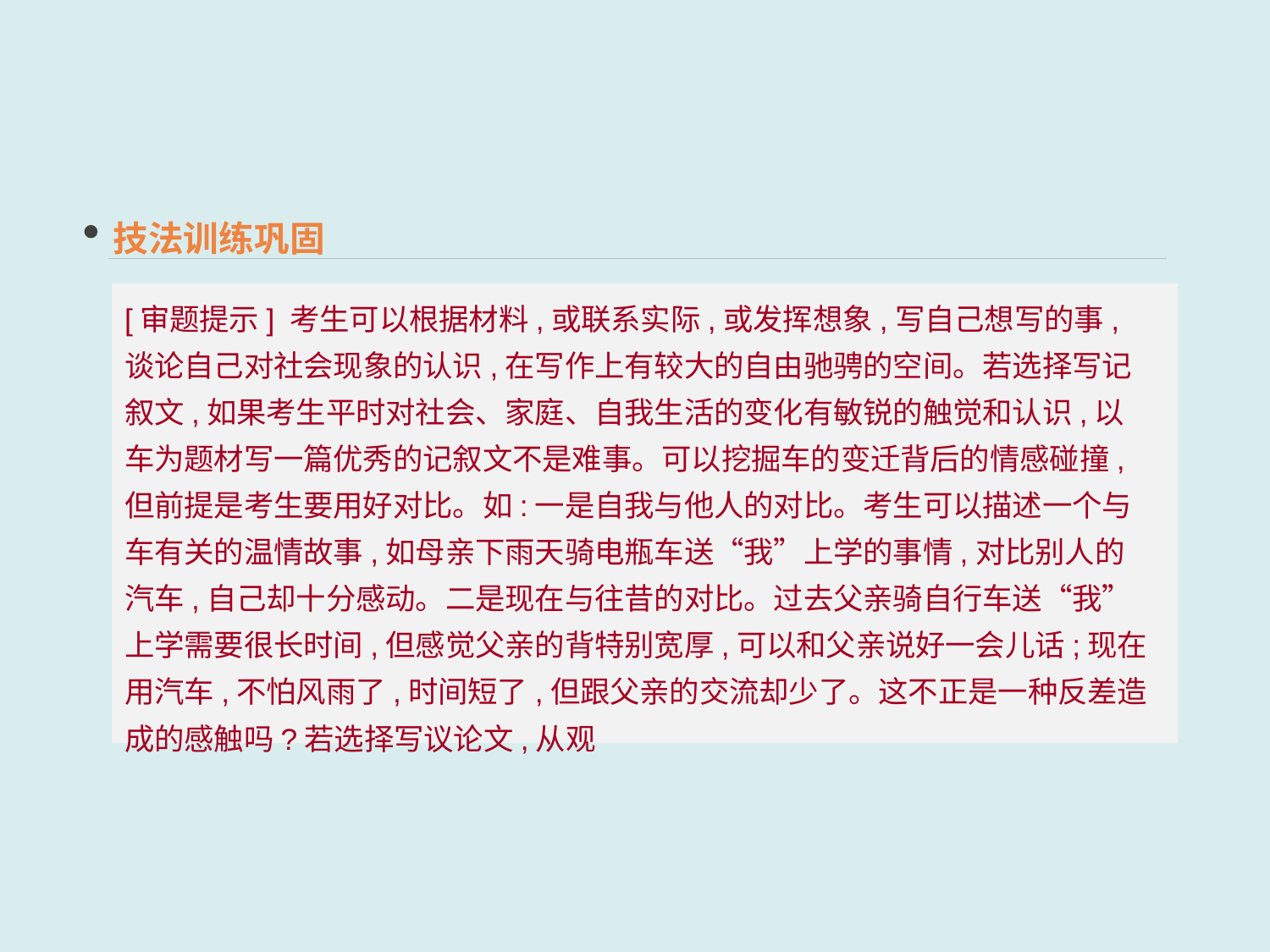

技法训练巩固

[审题提示] 考生可以根据材料,或联系实际,或发挥想象,写自己想写的事,谈论自己对社会现象的认识,在写作上有较大的自由驰骋的空间。若选择写记叙文,如果考生平时对社会、家庭、自我生活的变化有敏锐的触觉和认识,以车为题材写一篇优秀的记叙文不是难事。可以挖掘车的变迁背后的情感碰撞,但前提是考生要用好对比。如:一是自我与他人的对比。考生可以描述一个与车有关的温情故事,如母亲下雨天骑电瓶车送“我”上学的事情,对比别人的汽车,自己却十分感动。二是现在与往昔的对比。过去父亲骑自行车送“我”上学需要很长时间,但感觉父亲的背特别宽厚,可以和父亲说好一会儿话;现在用汽车,不怕风雨了,时间短了,但跟父亲的交流却少了。这不正是一种反差造成的感触吗?若选择写议论文,从观